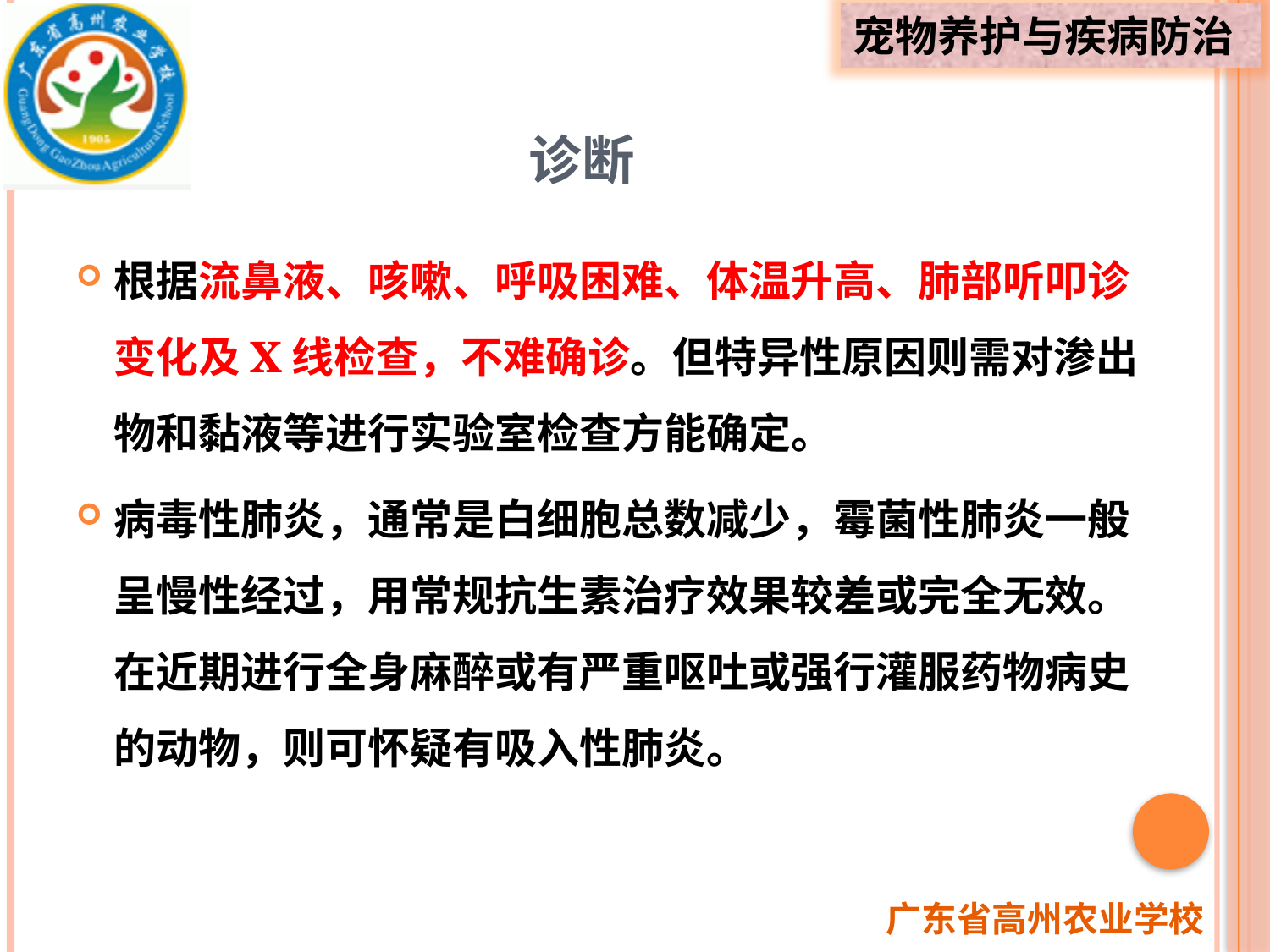

# 诊断
根据流鼻液、咳嗽、呼吸困难、体温升高、肺部听叩诊变化及X线检查，不难确诊。但特异性原因则需对渗出物和黏液等进行实验室检查方能确定。
病毒性肺炎，通常是白细胞总数减少，霉菌性肺炎一般呈慢性经过，用常规抗生素治疗效果较差或完全无效。在近期进行全身麻醉或有严重呕吐或强行灌服药物病史的动物，则可怀疑有吸入性肺炎。